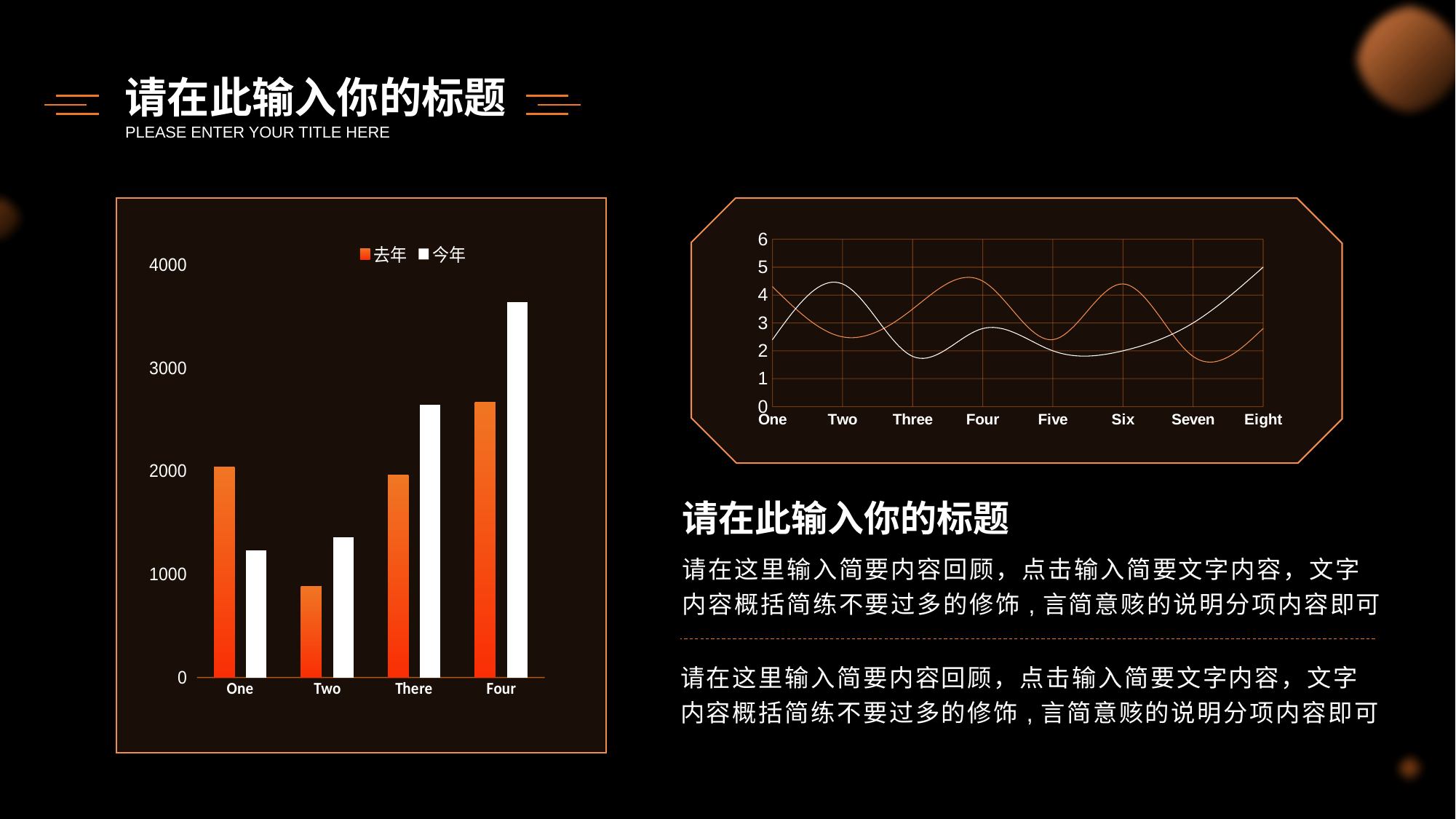

请在此输入你的标题
PLEASE ENTER YOUR TITLE HERE

### Chart

| Category | 去年 | 今年 |
|---|---|---|
| One | 2040.0 | 1236.0 |
| Two | 880.0 | 1360.0 |
| There | 1960.0 | 2642.0 |
| Four | 2670.0 | 3640.0 |

### Chart

| Category | 系列 1 | 系列 2 |
|---|---|---|
| One | 4.3 | 2.4 |
| Two | 2.5 | 4.4 |
| Three | 3.5 | 1.8 |
| Four | 4.5 | 2.8 |
| Five | 2.4 | 2.0 |
| Six | 4.4 | 2.0 |
| Seven | 1.8 | 3.0 |
| Eight | 2.8 | 5.0 |
请在此输入你的标题
请在这里输入简要内容回顾，点击输入简要文字内容，文字内容概括简练不要过多的修饰,言简意赅的说明分项内容即可
请在这里输入简要内容回顾，点击输入简要文字内容，文字内容概括简练不要过多的修饰,言简意赅的说明分项内容即可